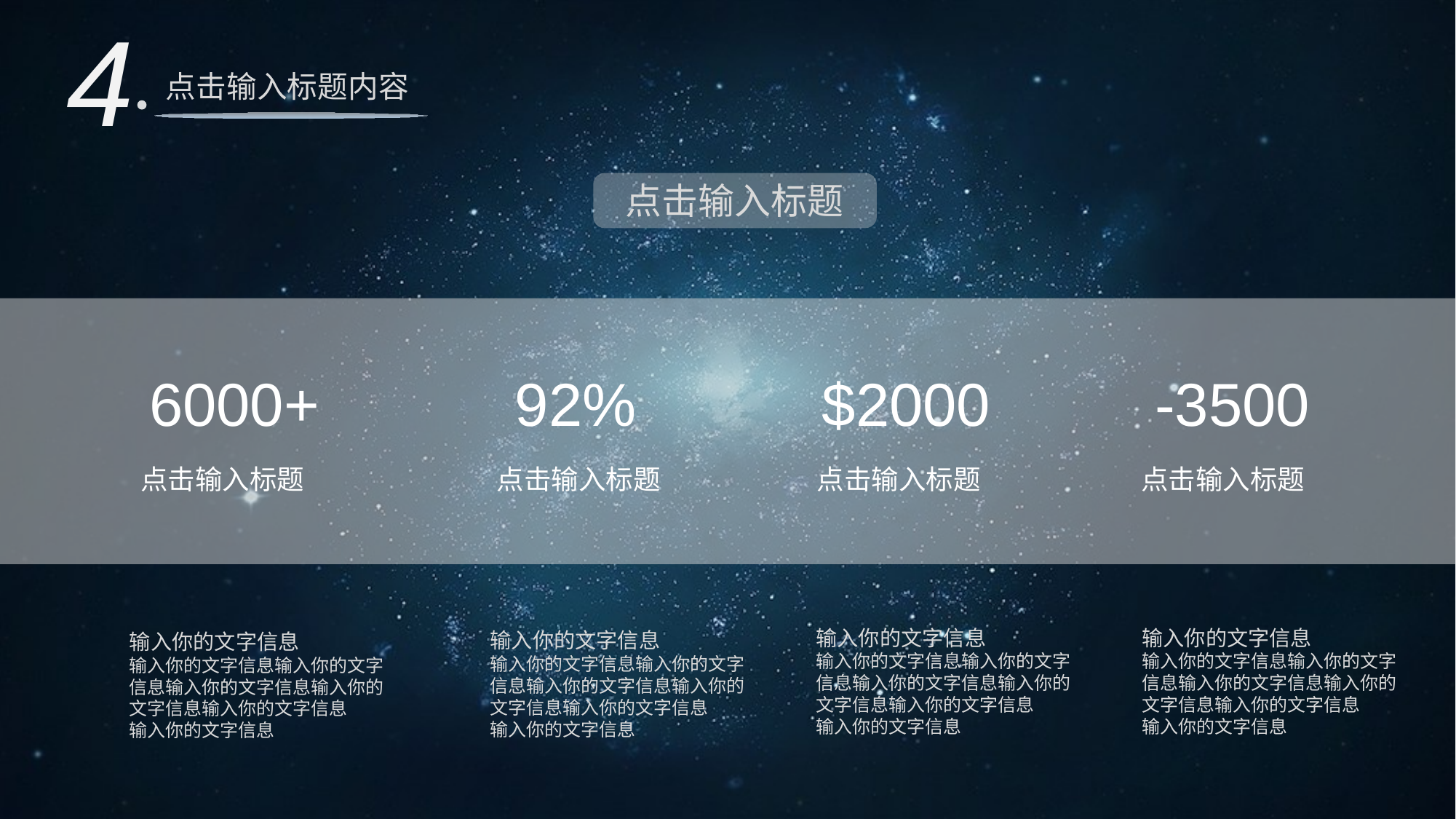

4
点击输入标题内容

点击输入标题

6000+
92%
$2000
-3500
点击输入标题
点击输入标题
点击输入标题
点击输入标题
输入你的文字信息
输入你的文字信息输入你的文字信息输入你的文字信息输入你的文字信息输入你的文字信息
输入你的文字信息
输入你的文字信息
输入你的文字信息输入你的文字信息输入你的文字信息输入你的文字信息输入你的文字信息
输入你的文字信息
输入你的文字信息
输入你的文字信息输入你的文字信息输入你的文字信息输入你的文字信息输入你的文字信息
输入你的文字信息
输入你的文字信息
输入你的文字信息输入你的文字信息输入你的文字信息输入你的文字信息输入你的文字信息
输入你的文字信息